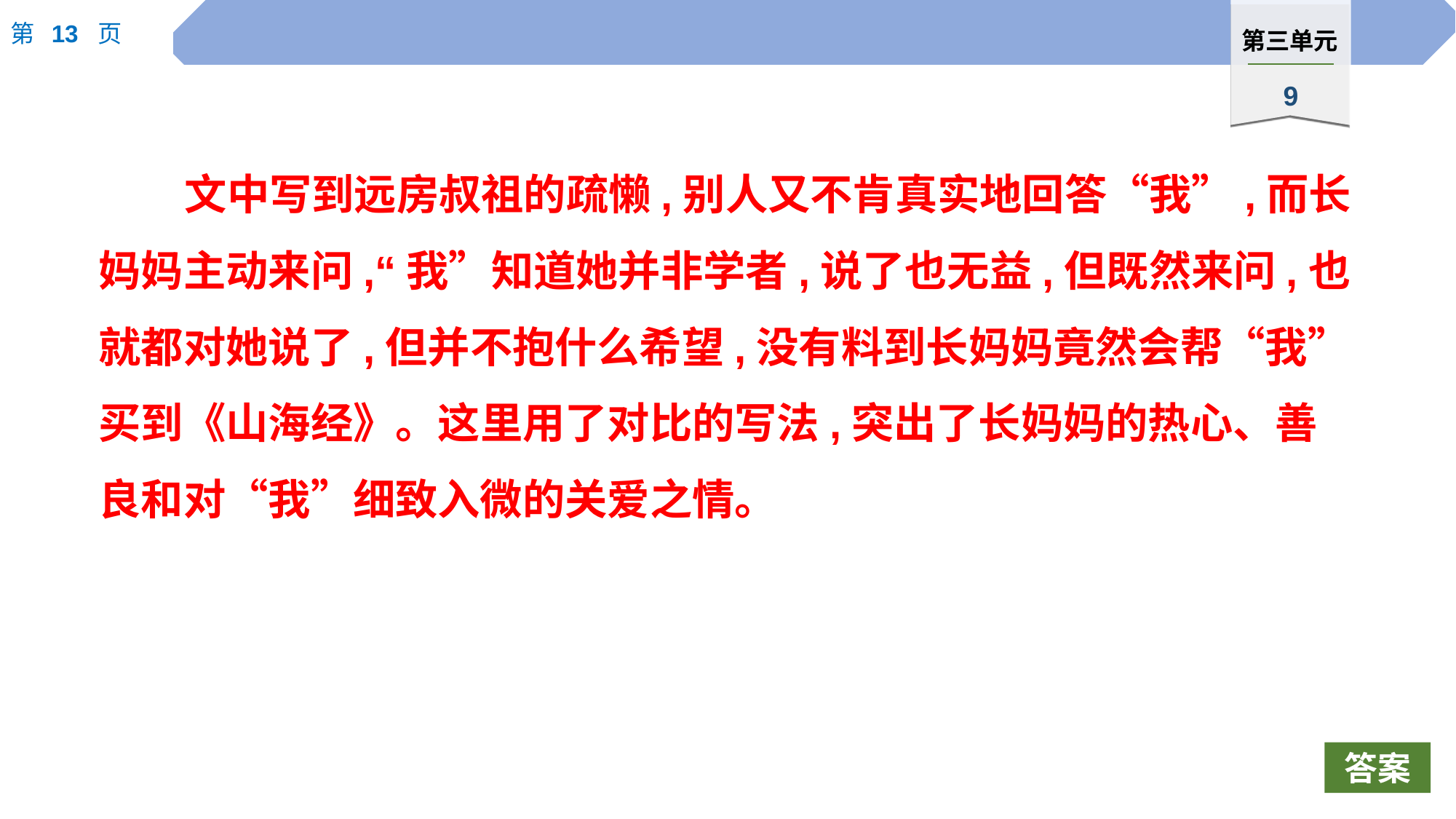

文中写到远房叔祖的疏懒,别人又不肯真实地回答“我”,而长妈妈主动来问,“我”知道她并非学者,说了也无益,但既然来问,也就都对她说了,但并不抱什么希望,没有料到长妈妈竟然会帮“我”买到《山海经》。这里用了对比的写法,突出了长妈妈的热心、善良和对“我”细致入微的关爱之情。
答案